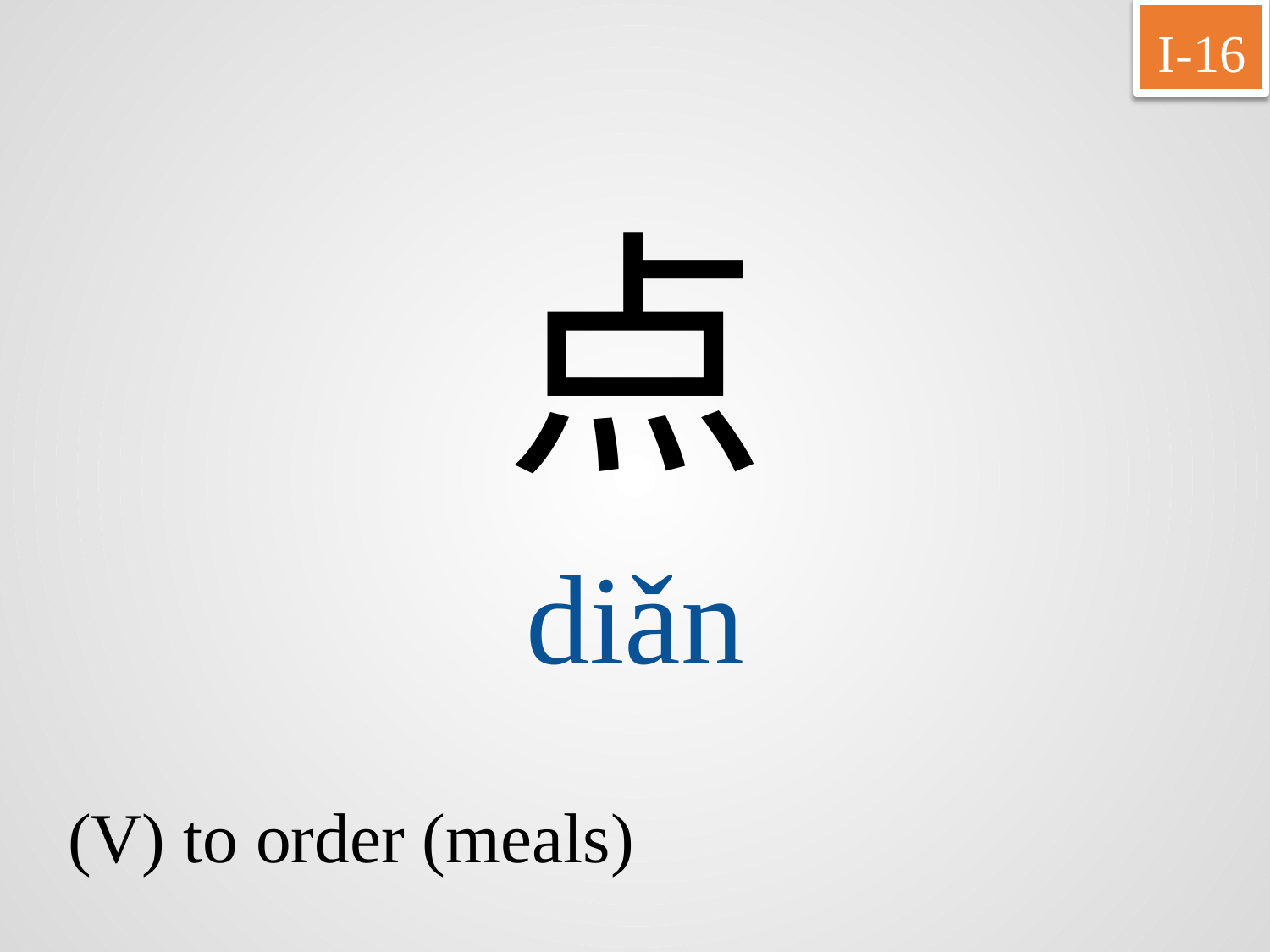

I-16

点
diǎn
(V) to order (meals)